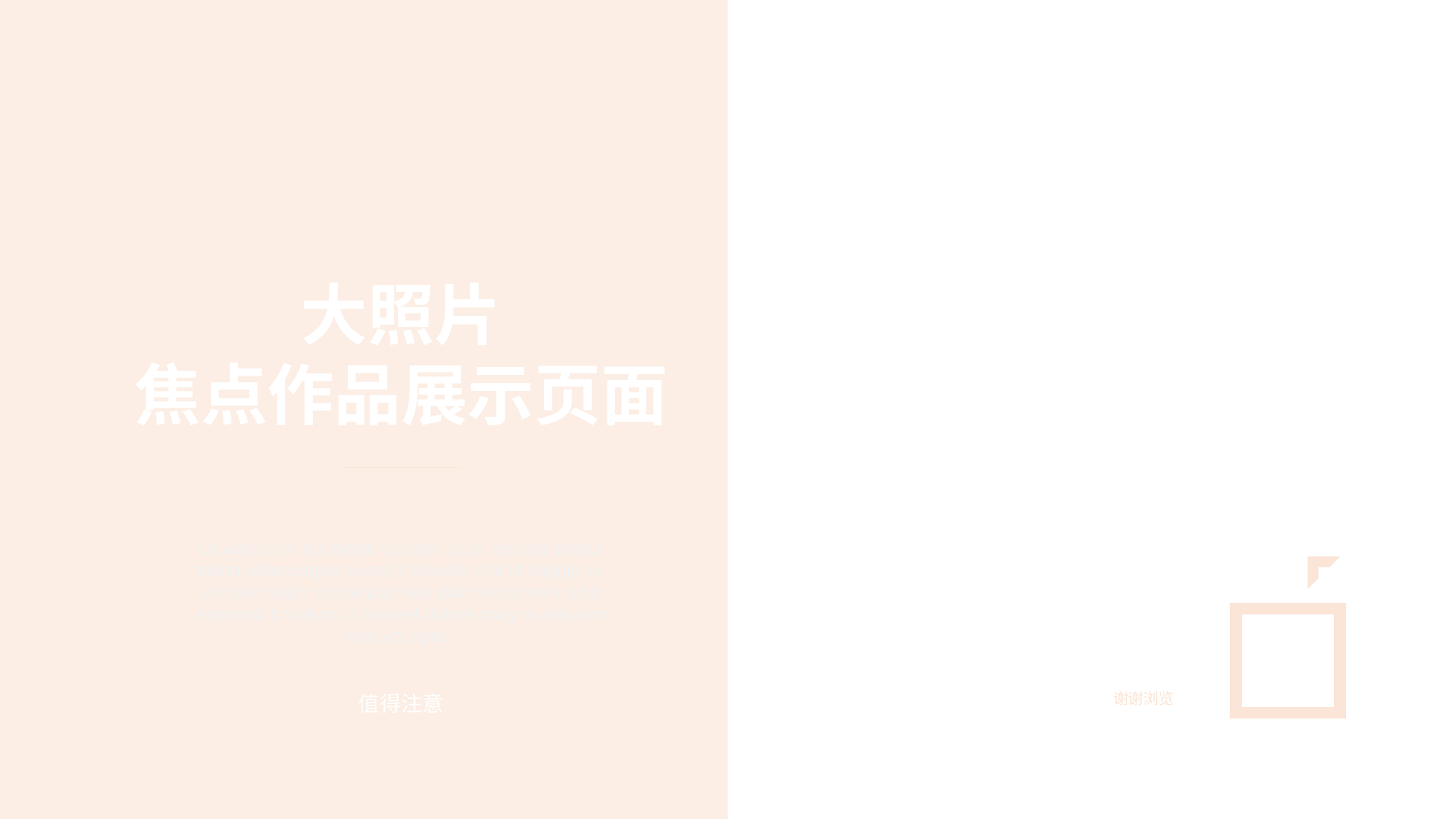

大照片
焦点作品展示页面
Ut wisi enim ad minim veniam, quis nostrud exerci tation ullamcorper suscipit lobortis nisl ut aliquip ex ea commodo consequat sed diam nonummy nibh euismod tincidunt ut laoreet dolore magna aliquam erat volutpat.

谢谢浏览
值得注意